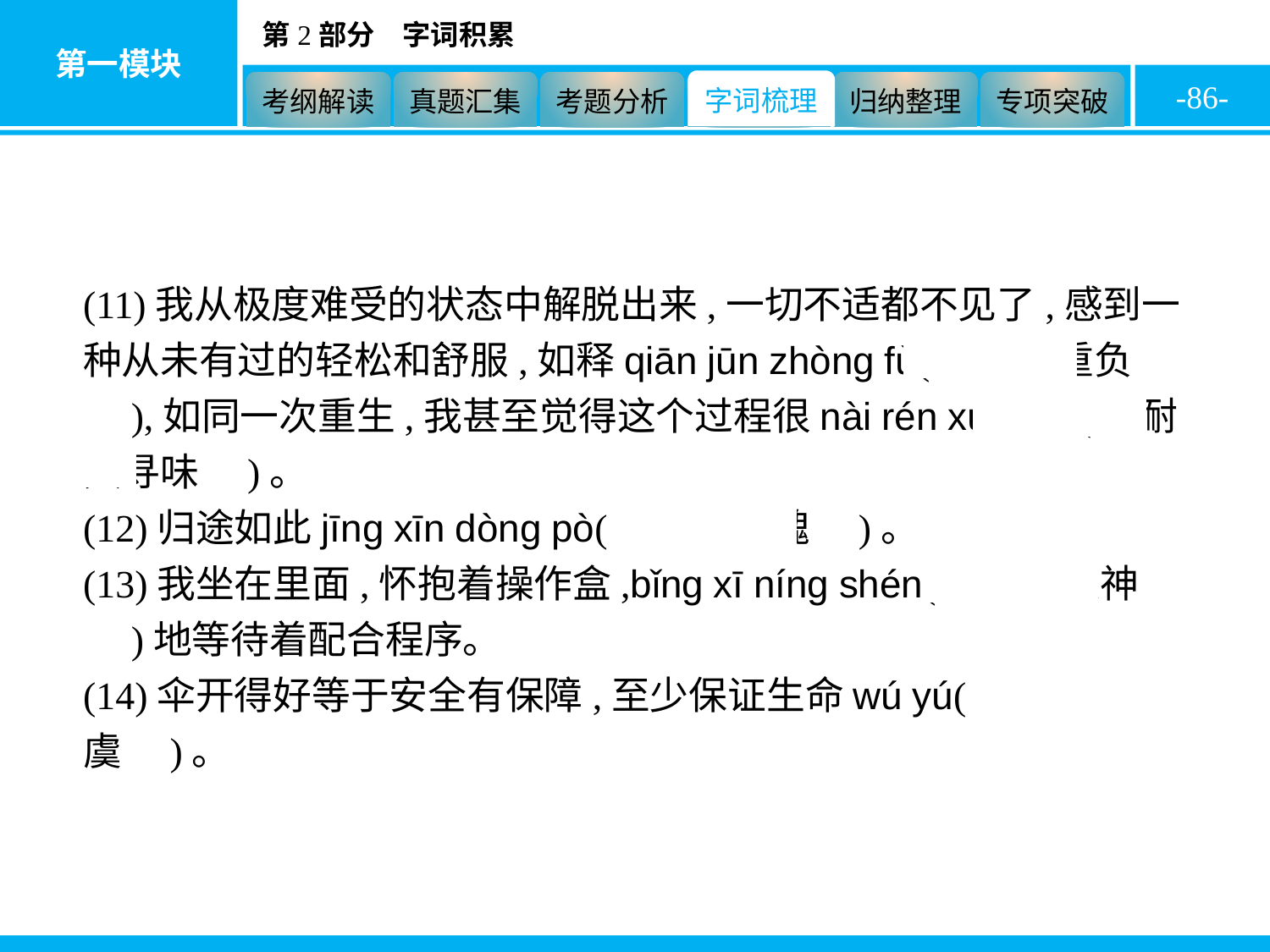

-86-
(11)我从极度难受的状态中解脱出来,一切不适都不见了,感到一种从未有过的轻松和舒服,如释qiān jūn zhòng fù(　千钧重负　),如同一次重生,我甚至觉得这个过程很nài rén xún wèi(　耐人寻味　)。
(12)归途如此jīng xīn dòng pò(　惊心动魄　)。
(13)我坐在里面,怀抱着操作盒,bǐng xī níng shén(　屏息凝神　)地等待着配合程序。
(14)伞开得好等于安全有保障,至少保证生命wú yú(　无虞　)。